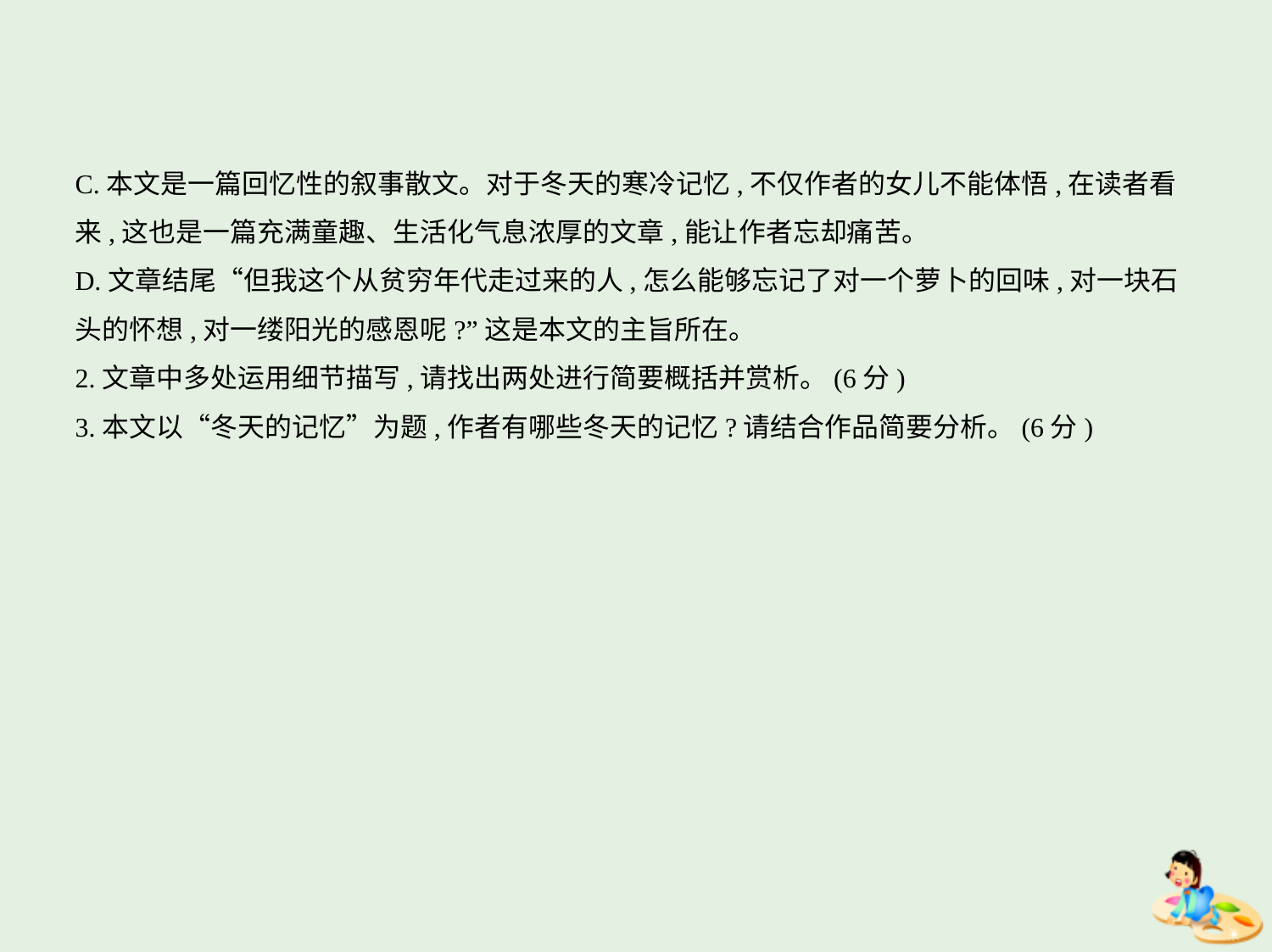

C.本文是一篇回忆性的叙事散文。对于冬天的寒冷记忆,不仅作者的女儿不能体悟,在读者看
来,这也是一篇充满童趣、生活化气息浓厚的文章,能让作者忘却痛苦。
D.文章结尾“但我这个从贫穷年代走过来的人,怎么能够忘记了对一个萝卜的回味,对一块石
头的怀想,对一缕阳光的感恩呢?”这是本文的主旨所在。
2.文章中多处运用细节描写,请找出两处进行简要概括并赏析。(6分)
3.本文以“冬天的记忆”为题,作者有哪些冬天的记忆?请结合作品简要分析。(6分)